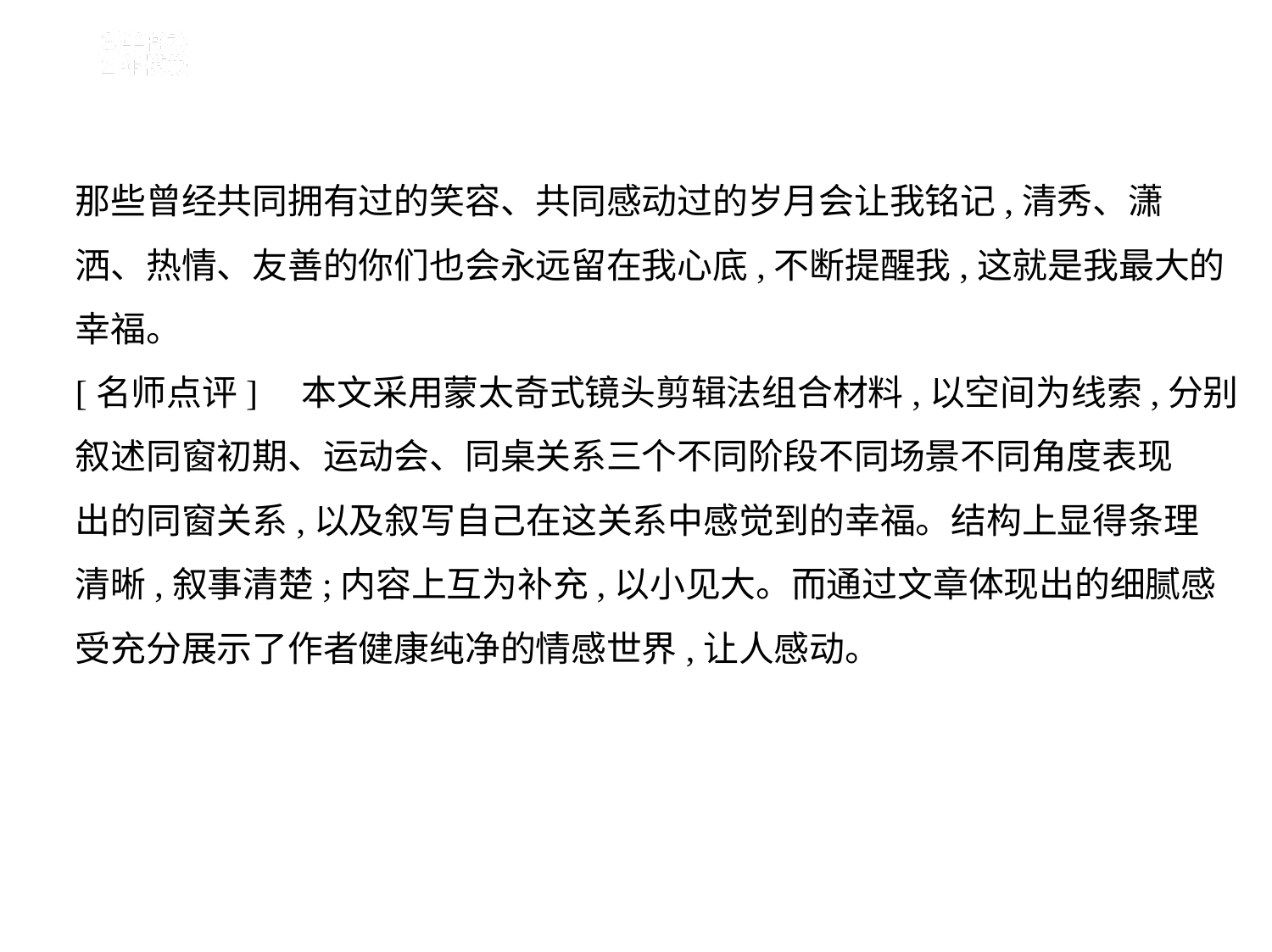

那些曾经共同拥有过的笑容、共同感动过的岁月会让我铭记,清秀、潇
洒、热情、友善的你们也会永远留在我心底,不断提醒我,这就是我最大的
幸福。
[名师点评]　本文采用蒙太奇式镜头剪辑法组合材料,以空间为线索,分别
叙述同窗初期、运动会、同桌关系三个不同阶段不同场景不同角度表现
出的同窗关系,以及叙写自己在这关系中感觉到的幸福。结构上显得条理
清晰,叙事清楚;内容上互为补充,以小见大。而通过文章体现出的细腻感
受充分展示了作者健康纯净的情感世界,让人感动。